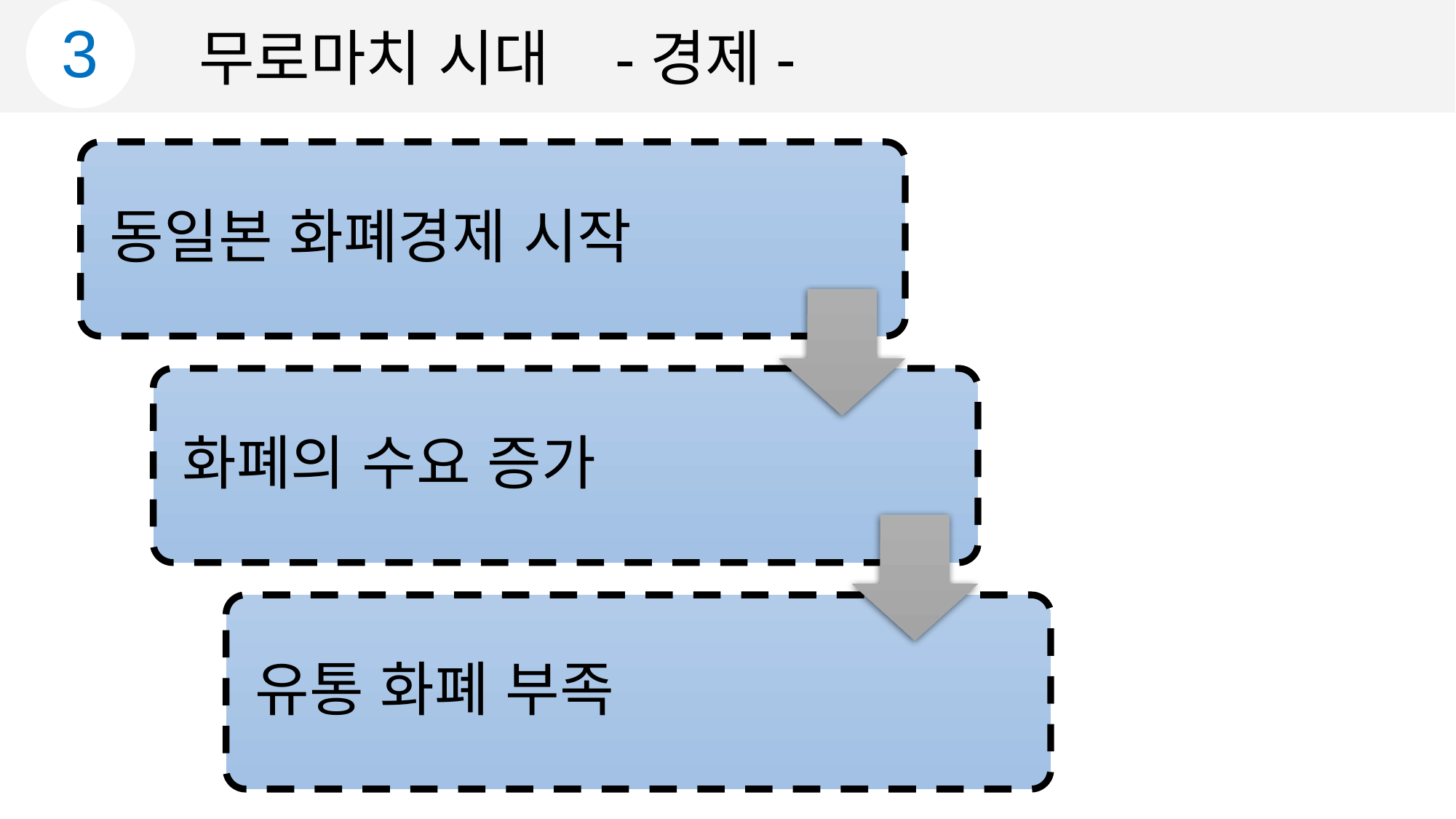

3
무로마치 시대   -경제-
동일본 화폐경제 시작
화폐의 수요 증가
유통 화폐 부족